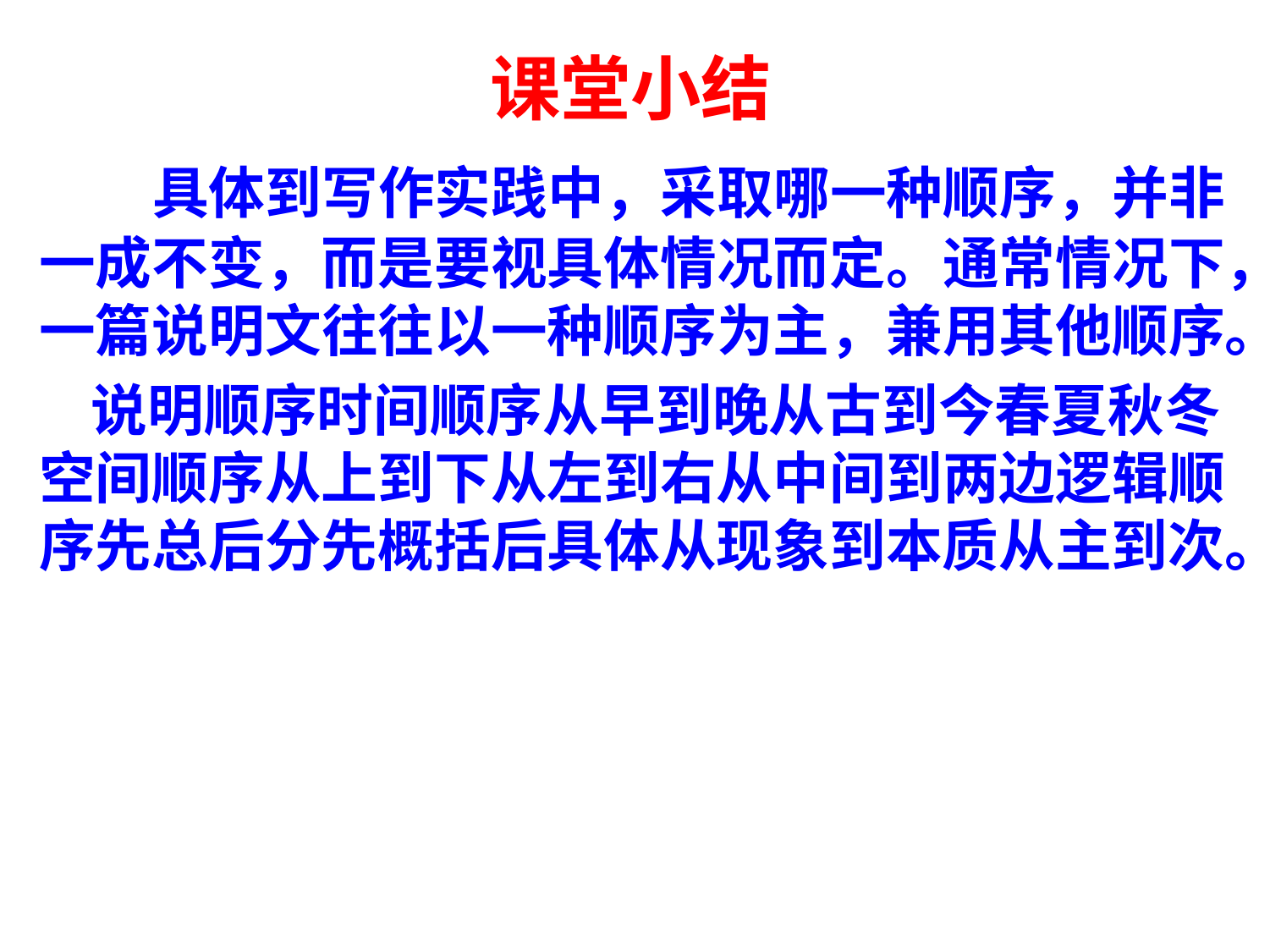

课堂小结
      具体到写作实践中，采取哪一种顺序，并非一成不变，而是要视具体情况而定。通常情况下，一篇说明文往往以一种顺序为主，兼用其他顺序。
   说明顺序时间顺序从早到晚从古到今春夏秋冬空间顺序从上到下从左到右从中间到两边逻辑顺序先总后分先概括后具体从现象到本质从主到次。

#